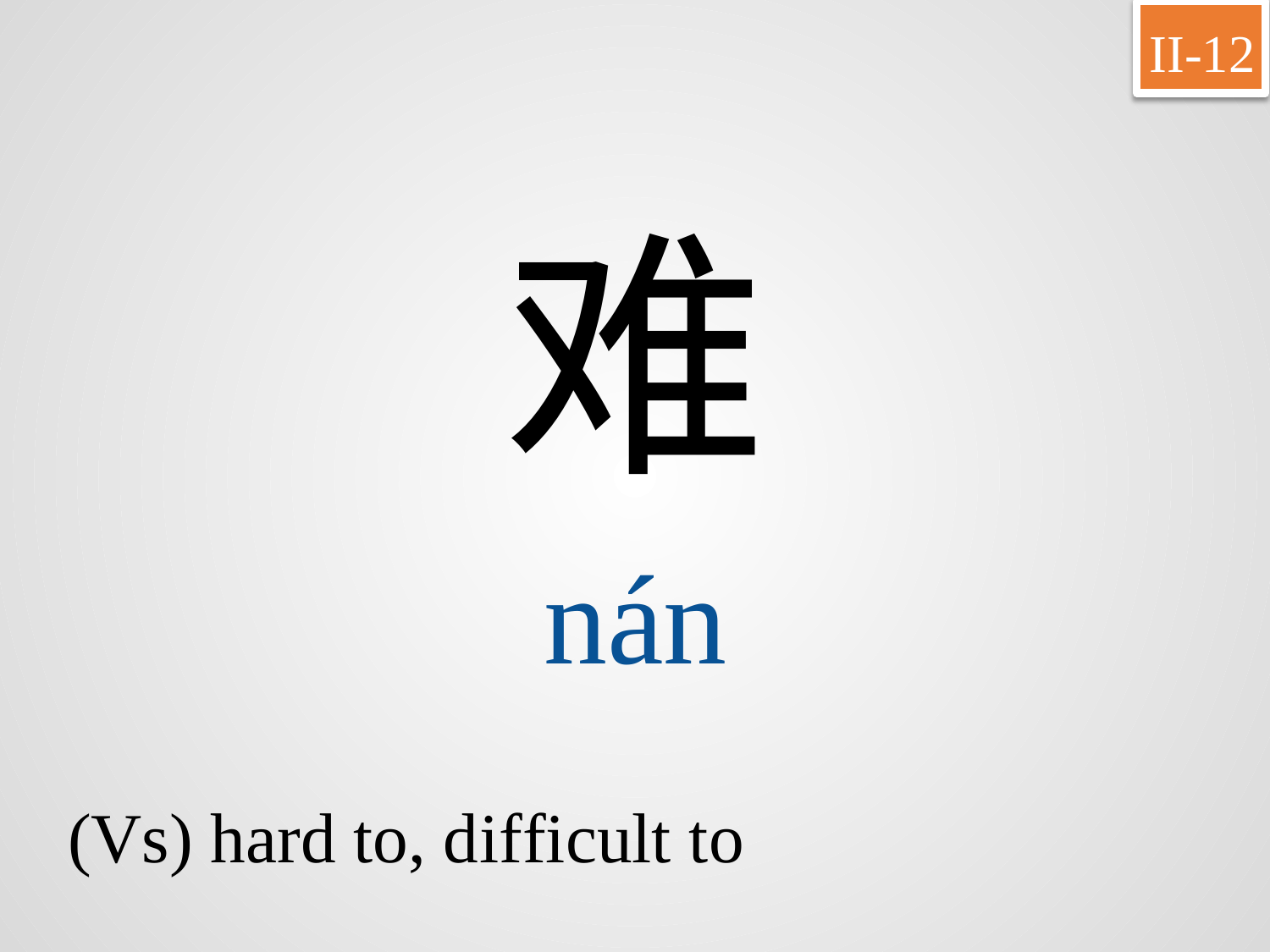

II-12

难
nán
(Vs) hard to, difficult to